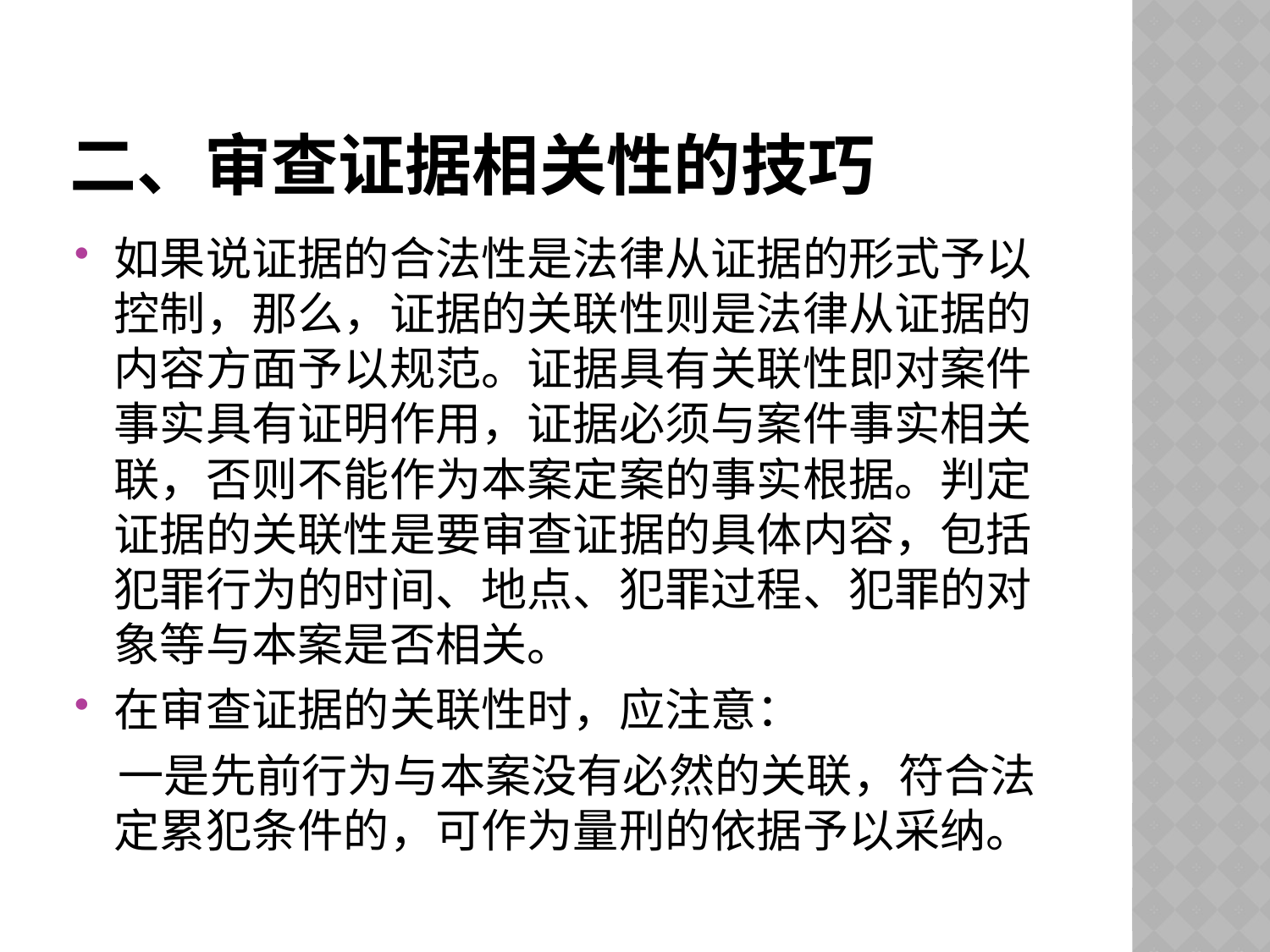

# 二、审查证据相关性的技巧
如果说证据的合法性是法律从证据的形式予以控制，那么，证据的关联性则是法律从证据的内容方面予以规范。证据具有关联性即对案件事实具有证明作用，证据必须与案件事实相关联，否则不能作为本案定案的事实根据。判定证据的关联性是要审查证据的具体内容，包括犯罪行为的时间、地点、犯罪过程、犯罪的对象等与本案是否相关。
在审查证据的关联性时，应注意：
   一是先前行为与本案没有必然的关联，符合法定累犯条件的，可作为量刑的依据予以采纳。